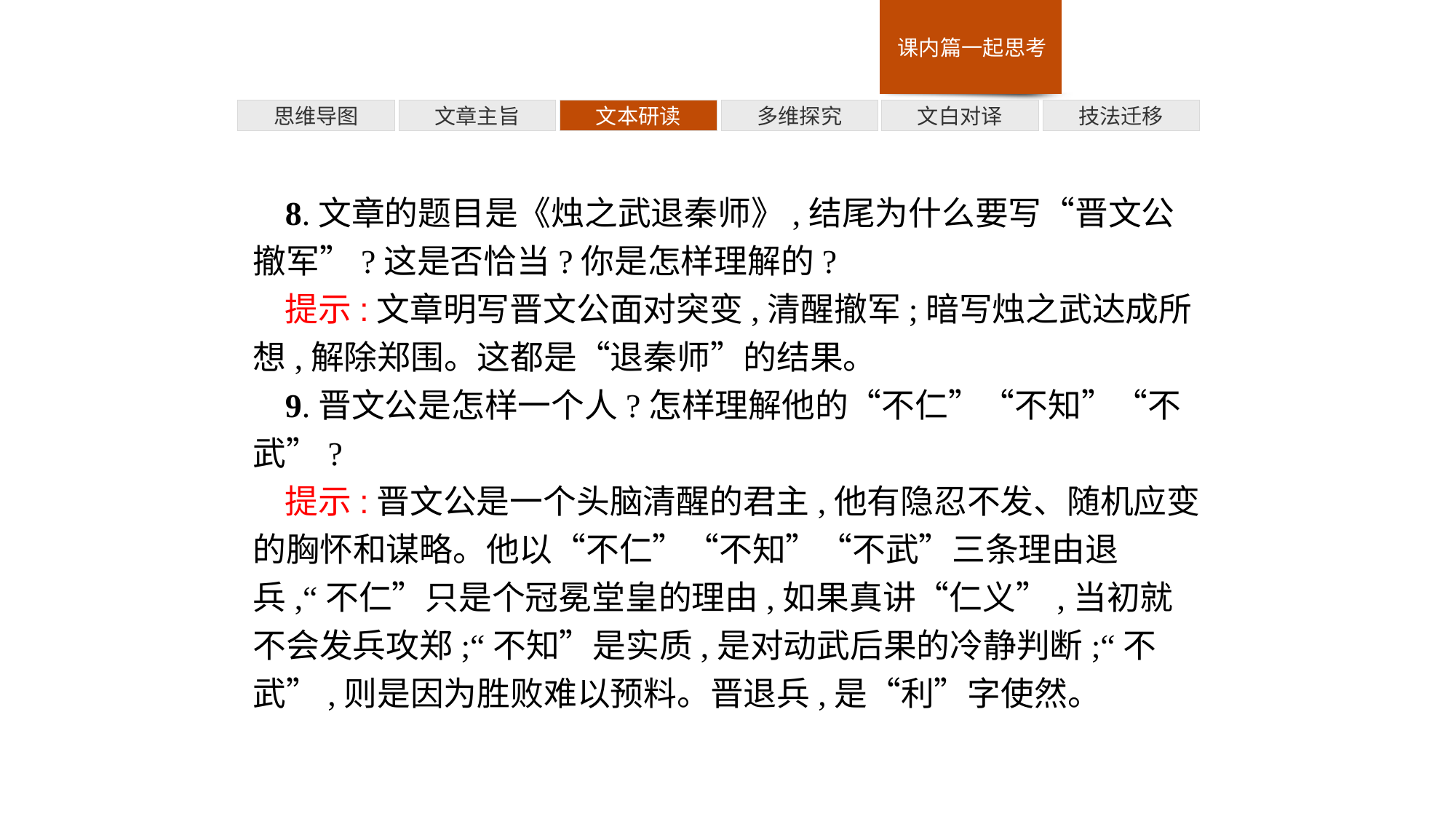

多维探究
技法迁移
思维导图
文章主旨
文本研读
文白对译
8.文章的题目是《烛之武退秦师》,结尾为什么要写“晋文公撤军”?这是否恰当?你是怎样理解的?
提示:文章明写晋文公面对突变,清醒撤军;暗写烛之武达成所想,解除郑围。这都是“退秦师”的结果。
9.晋文公是怎样一个人?怎样理解他的“不仁”“不知”“不武”?
提示:晋文公是一个头脑清醒的君主,他有隐忍不发、随机应变的胸怀和谋略。他以“不仁”“不知”“不武”三条理由退兵,“不仁”只是个冠冕堂皇的理由,如果真讲“仁义”,当初就不会发兵攻郑;“不知”是实质,是对动武后果的冷静判断;“不武”,则是因为胜败难以预料。晋退兵,是“利”字使然。